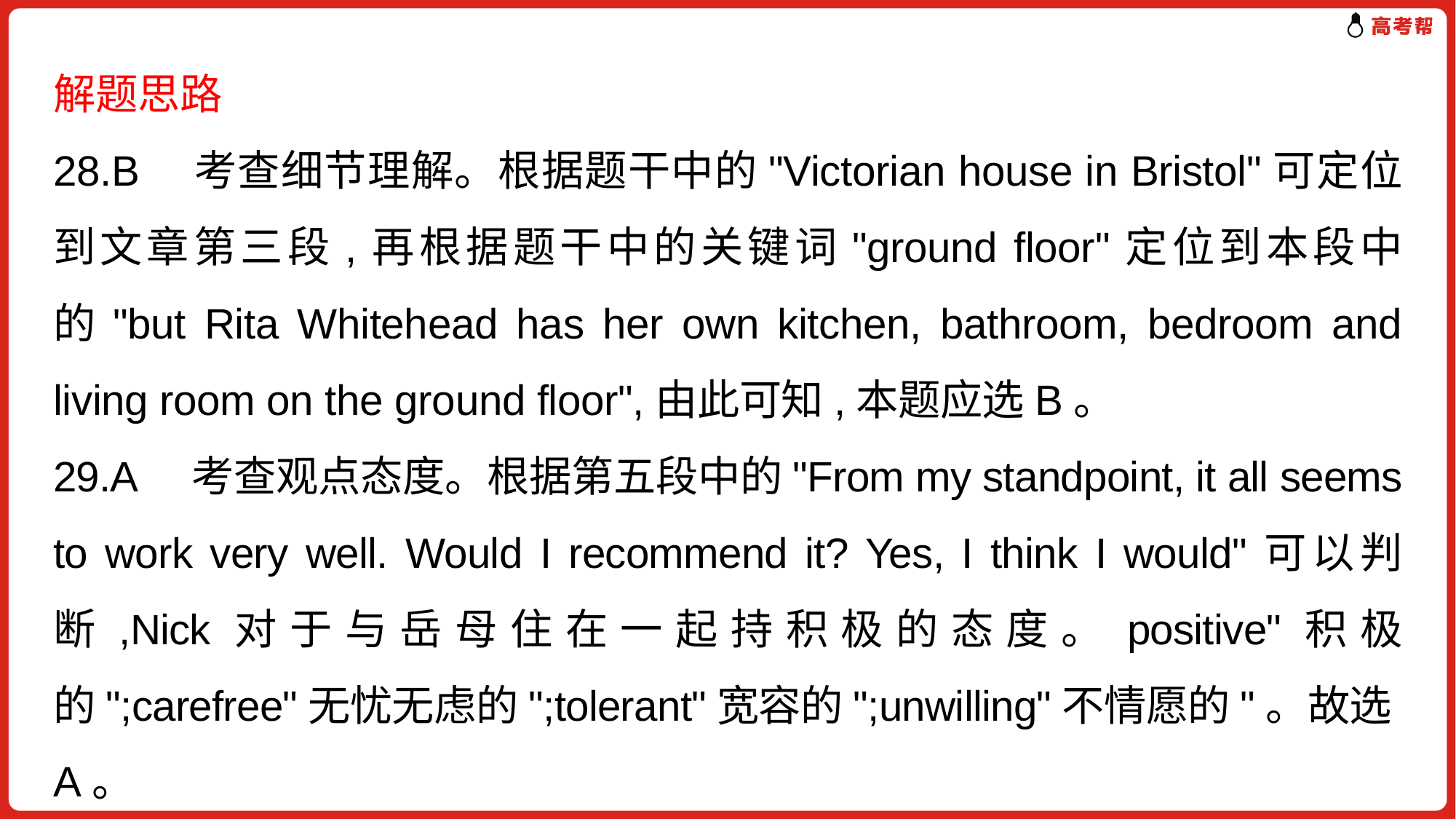

解题思路
28.B　考查细节理解。根据题干中的"Victorian house in Bristol"可定位到文章第三段,再根据题干中的关键词"ground floor"定位到本段中的"but Rita Whitehead has her own kitchen, bathroom, bedroom and living room on the ground floor",由此可知,本题应选B。
29.A　考查观点态度。根据第五段中的"From my standpoint, it all seems to work very well. Would I recommend it? Yes, I think I would"可以判断,Nick对于与岳母住在一起持积极的态度。positive"积极的";carefree"无忧无虑的";tolerant"宽容的";unwilling"不情愿的"。故选A。